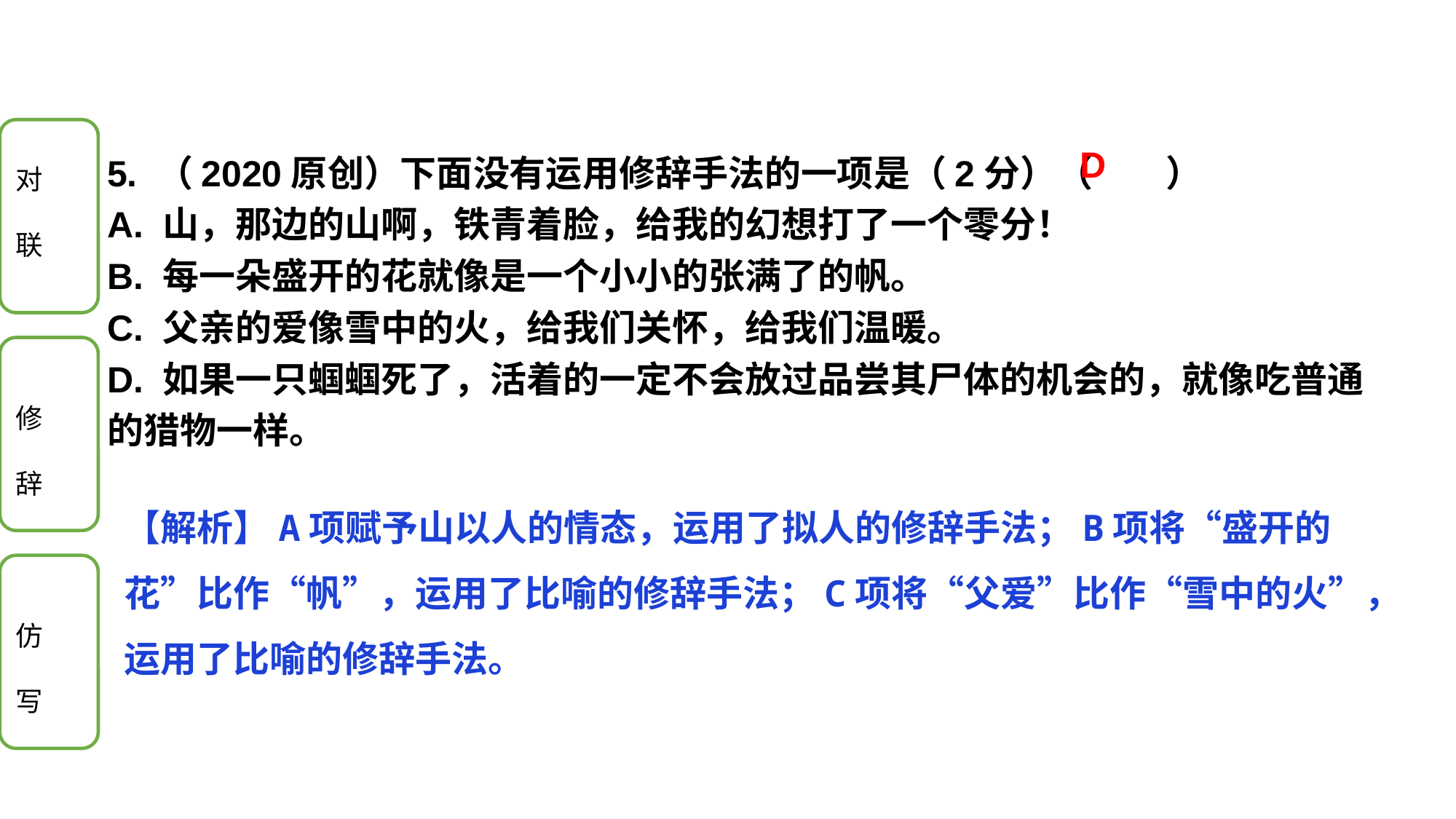

5. （2020原创）下面没有运用修辞手法的一项是（2分）（　　）
A. 山，那边的山啊，铁青着脸，给我的幻想打了一个零分！
B. 每一朵盛开的花就像是一个小小的张满了的帆。
C. 父亲的爱像雪中的火，给我们关怀，给我们温暖。
D. 如果一只蝈蝈死了，活着的一定不会放过品尝其尸体的机会的，就像吃普通的猎物一样。
D
【解析】A项赋予山以人的情态，运用了拟人的修辞手法；B项将“盛开的花”比作“帆”，运用了比喻的修辞手法；C项将“父爱”比作“雪中的火”，运用了比喻的修辞手法。